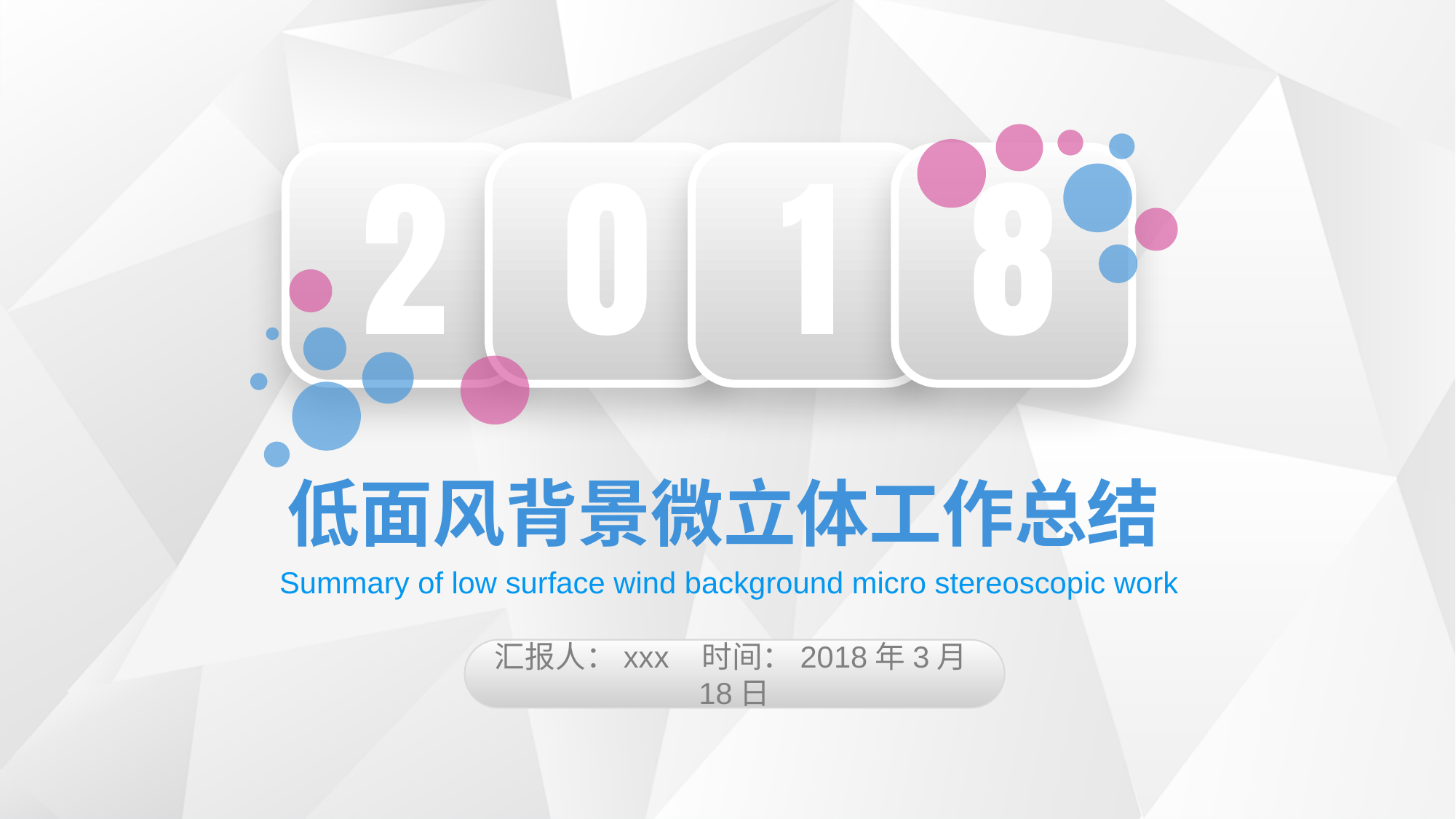

2
0
1
8

低面风背景微立体工作总结
Summary of low surface wind background micro stereoscopic work
汇报人：xxx   时间：2018年3月18日